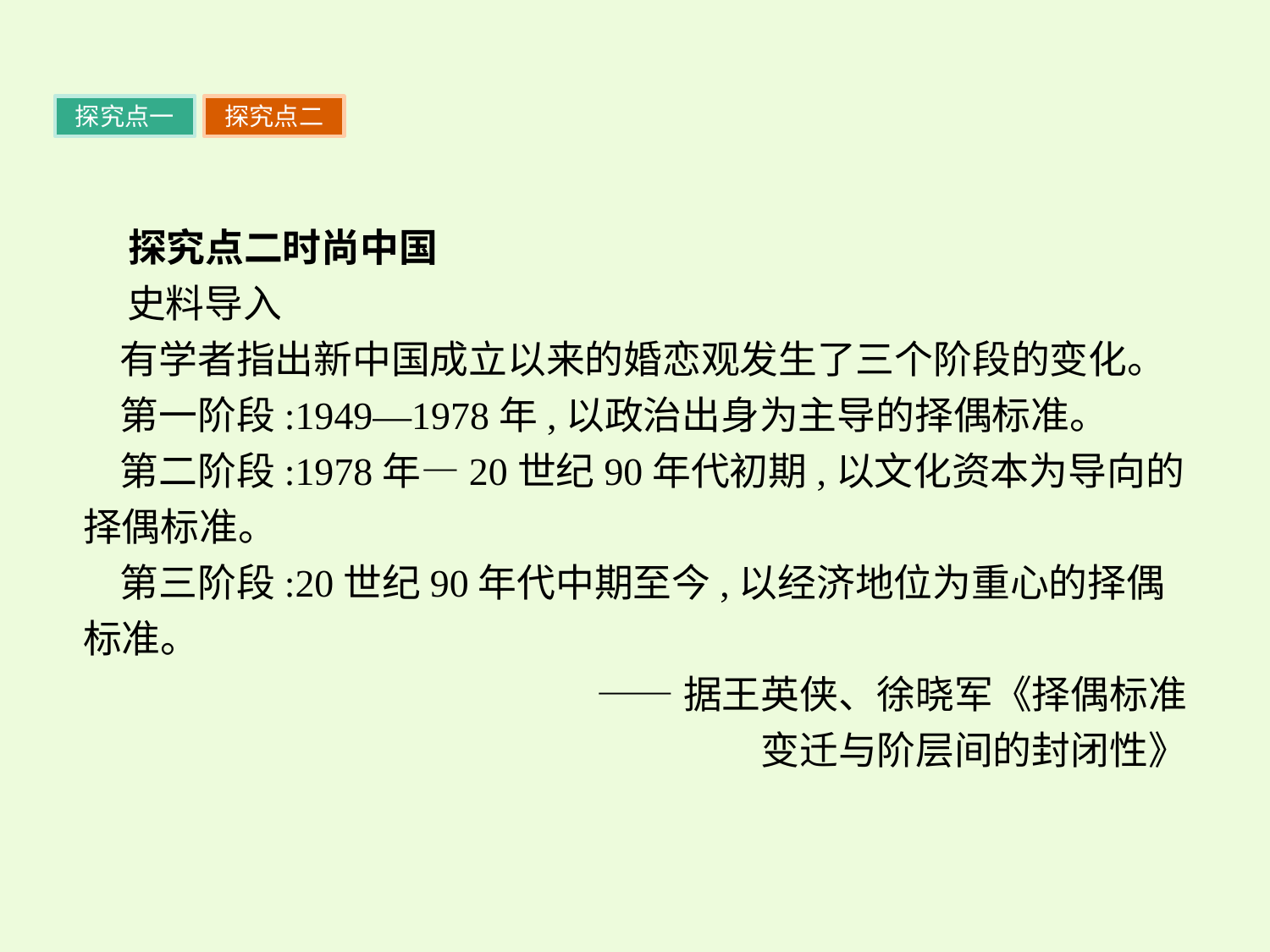

探究点一
探究点二
    探究点二时尚中国
    史料导入
有学者指出新中国成立以来的婚恋观发生了三个阶段的变化。
第一阶段:1949—1978年,以政治出身为主导的择偶标准。
第二阶段:1978年—20世纪90年代初期,以文化资本为导向的择偶标准。
第三阶段:20世纪90年代中期至今,以经济地位为重心的择偶标准。
——据王英侠、徐晓军《择偶标准
变迁与阶层间的封闭性》